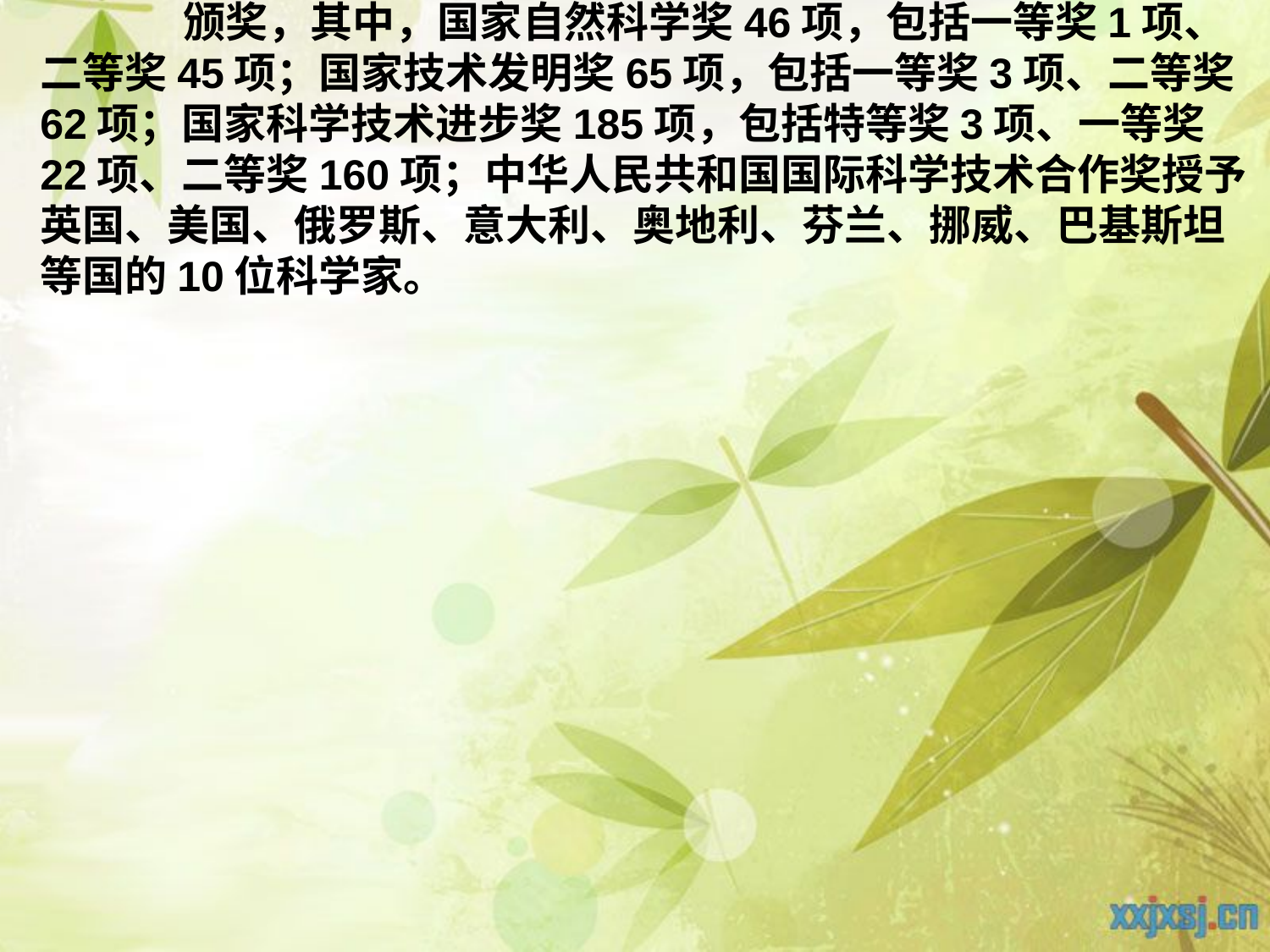

颁奖，其中，国家自然科学奖46项，包括一等奖1项、二等奖45项；国家技术发明奖65项，包括一等奖3项、二等奖62项；国家科学技术进步奖185项，包括特等奖3项、一等奖22项、二等奖160项；中华人民共和国国际科学技术合作奖授予英国、美国、俄罗斯、意大利、奥地利、芬兰、挪威、巴基斯坦等国的10位科学家。